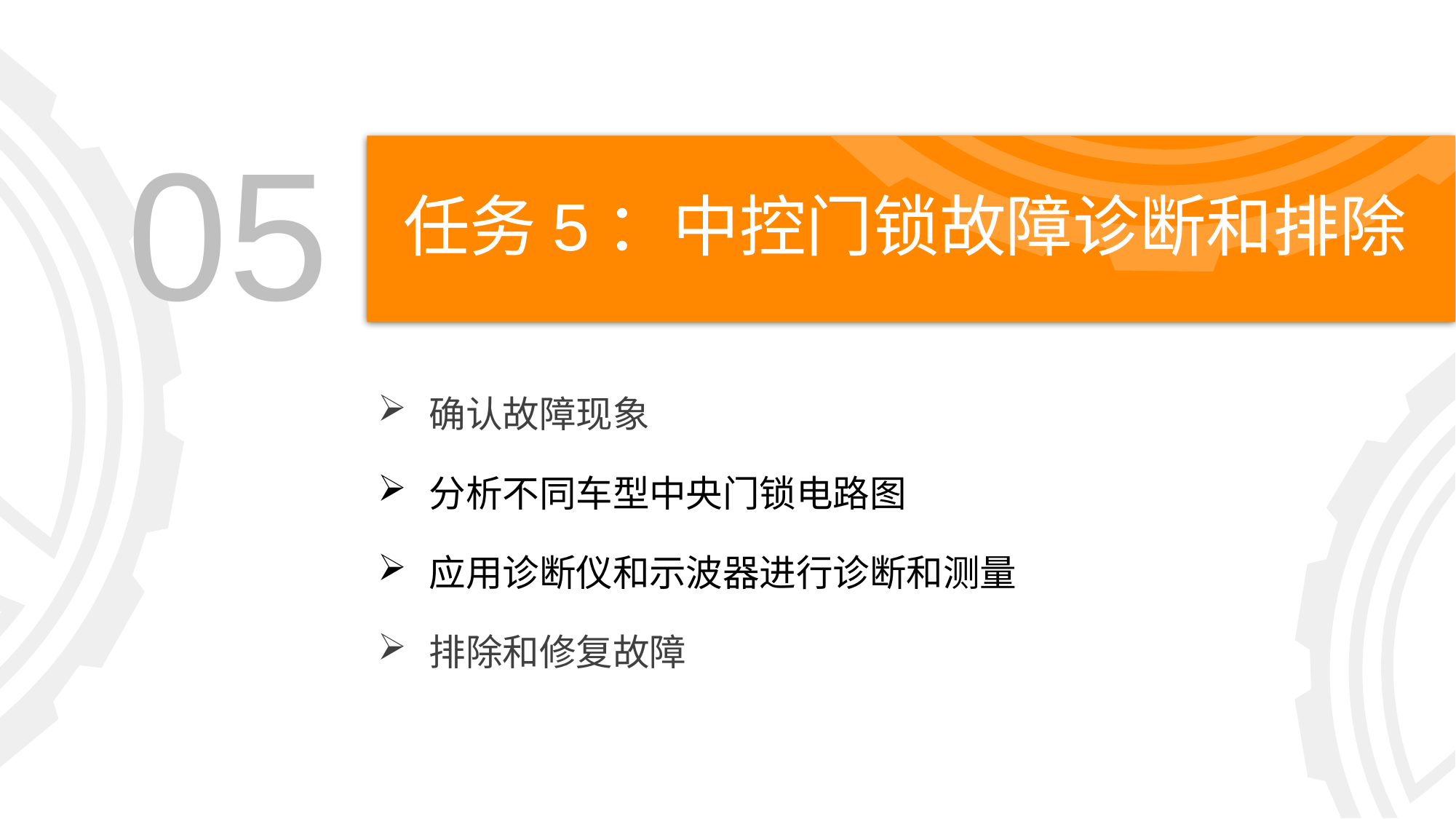

05
# 任务5：中控门锁故障诊断和排除
确认故障现象
分析不同车型中央门锁电路图
应用诊断仪和示波器进行诊断和测量
排除和修复故障